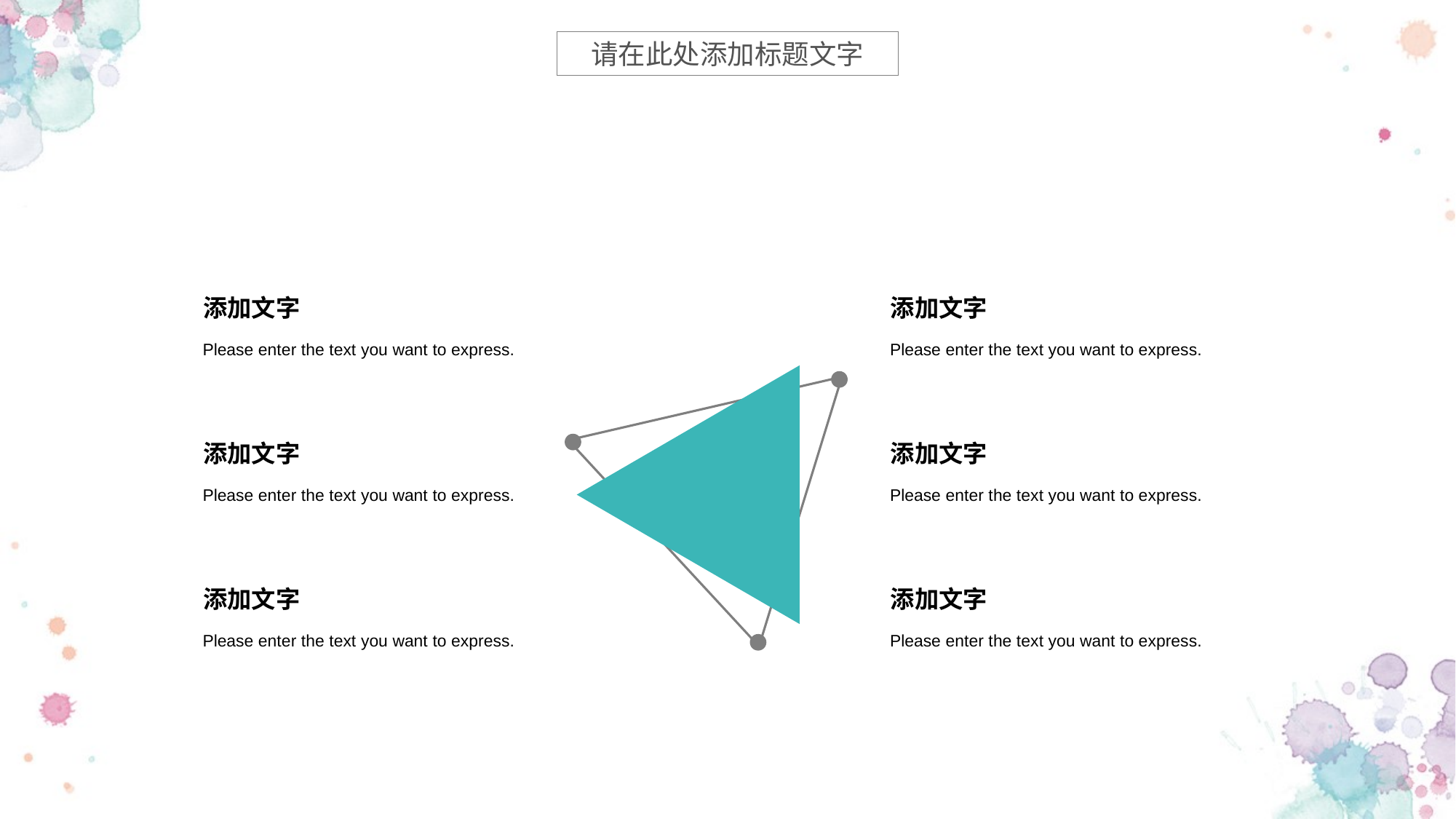

请在此处添加标题文字
添加文字
添加文字
Please enter the text you want to express.
Please enter the text you want to express.

添加文字
添加文字
Please enter the text you want to express.
Please enter the text you want to express.
添加文字
添加文字
Please enter the text you want to express.
Please enter the text you want to express.